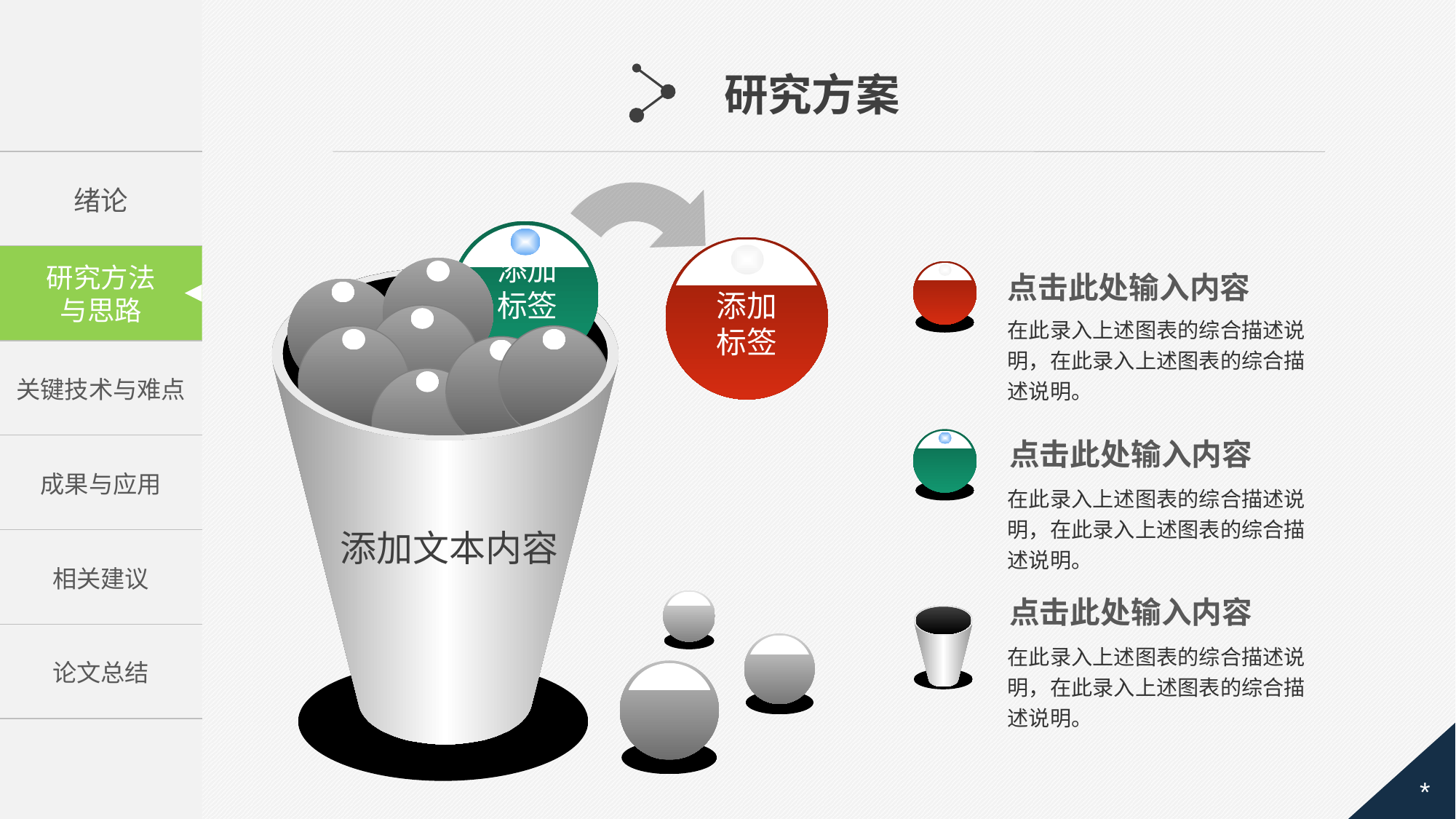

研究方案

| 绪论 |
| --- |
| 研究方法与思路 |
| 关键技术与难点 |
| 成果与应用 |
| 相关建议 |
| 论文总结 |

添加
标签
研究方法
与思路

点击此处输入内容
添加
标签
在此录入上述图表的综合描述说明，在此录入上述图表的综合描述说明。
点击此处输入内容

在此录入上述图表的综合描述说明，在此录入上述图表的综合描述说明。
添加文本内容
点击此处输入内容

在此录入上述图表的综合描述说明，在此录入上述图表的综合描述说明。

*